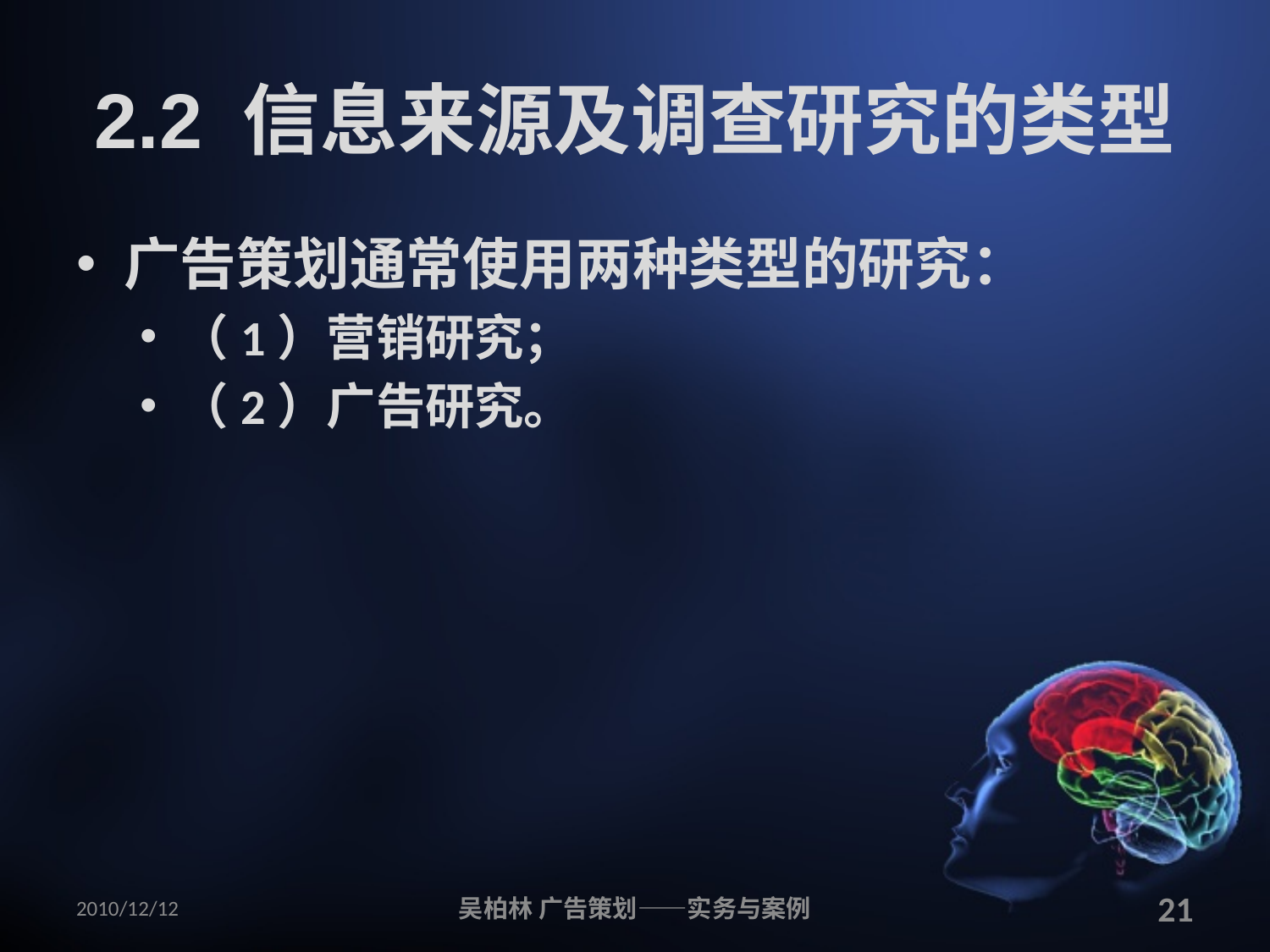

# 2.2 信息来源及调查研究的类型
广告策划通常使用两种类型的研究：
（1）营销研究；
（2）广告研究。
2010/12/12
吴柏林 广告策划——实务与案例
21